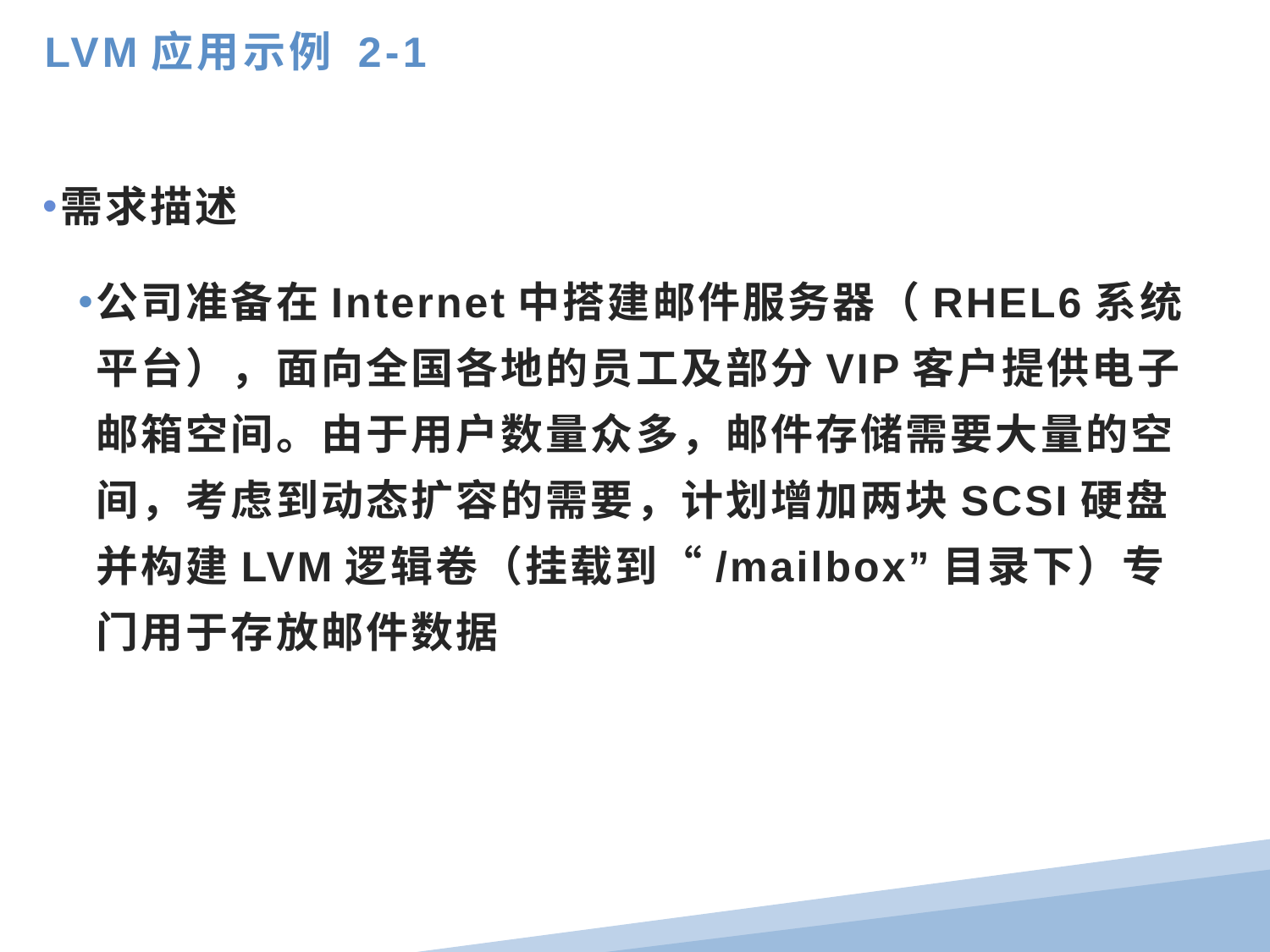

LVM应用示例 2-1
需求描述
公司准备在Internet中搭建邮件服务器（RHEL6系统平台），面向全国各地的员工及部分VIP客户提供电子邮箱空间。由于用户数量众多，邮件存储需要大量的空间，考虑到动态扩容的需要，计划增加两块SCSI硬盘并构建LVM逻辑卷（挂载到“/mailbox”目录下）专门用于存放邮件数据